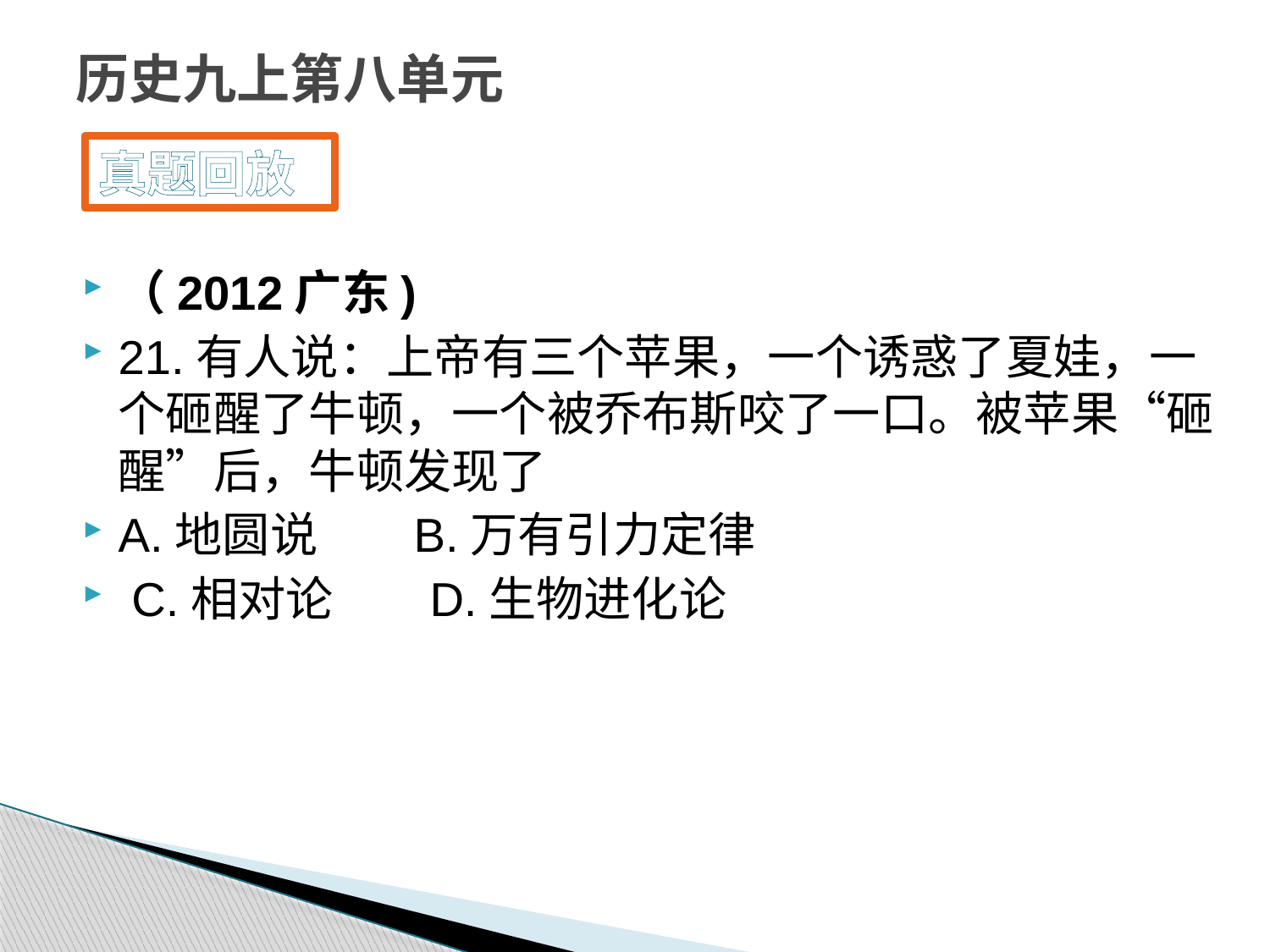

# 历史九上第八单元
真题回放
（2012广东)
21.有人说：上帝有三个苹果，一个诱惑了夏娃，一个砸醒了牛顿，一个被乔布斯咬了一口。被苹果“砸醒”后，牛顿发现了
A.地圆说        B.万有引力定律
 C.相对论        D.生物进化论